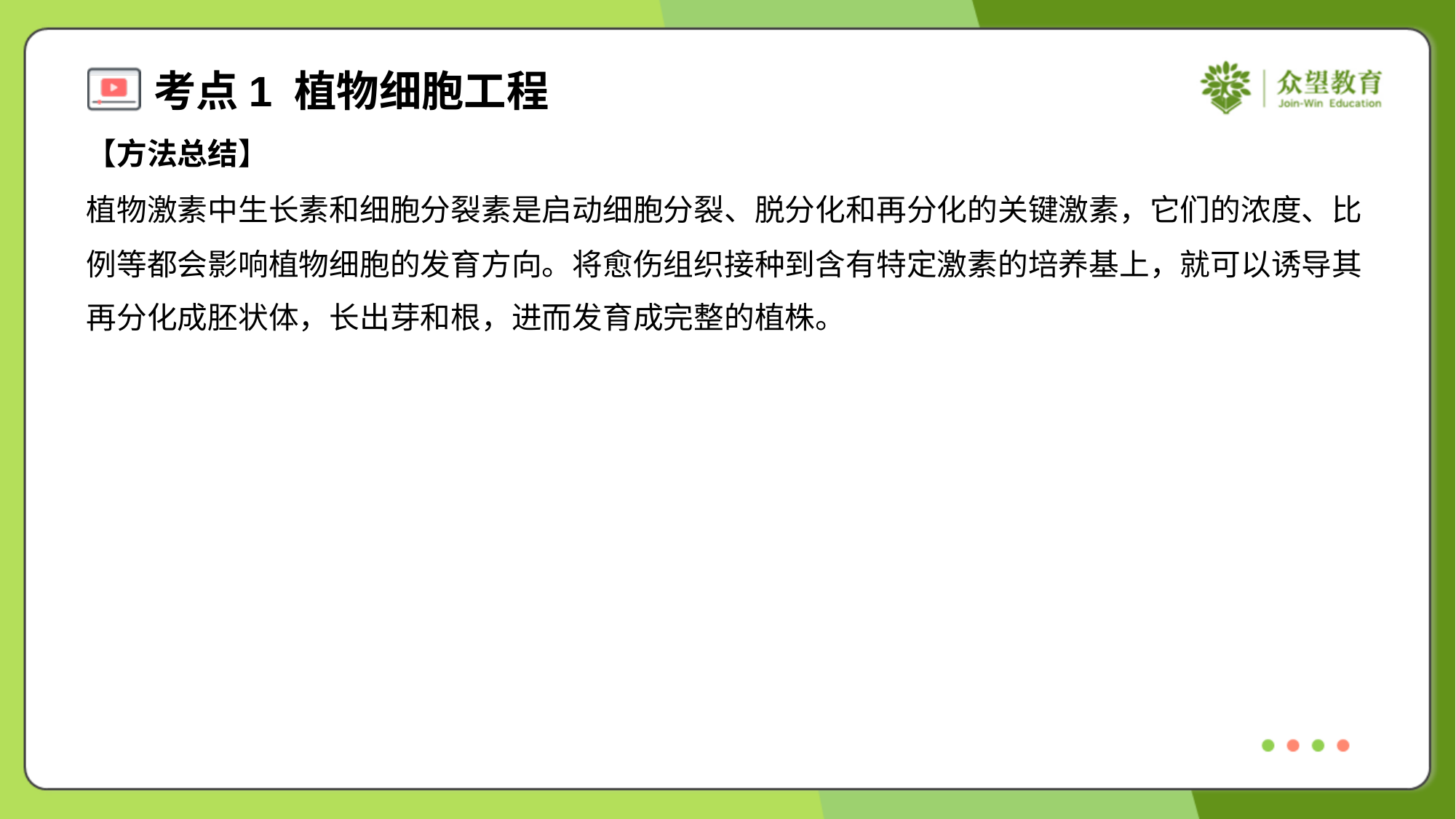

【方法总结】
植物激素中生长素和细胞分裂素是启动细胞分裂、脱分化和再分化的关键激素，它们的浓度、比
例等都会影响植物细胞的发育方向。将愈伤组织接种到含有特定激素的培养基上，就可以诱导其
再分化成胚状体，长出芽和根，进而发育成完整的植株。